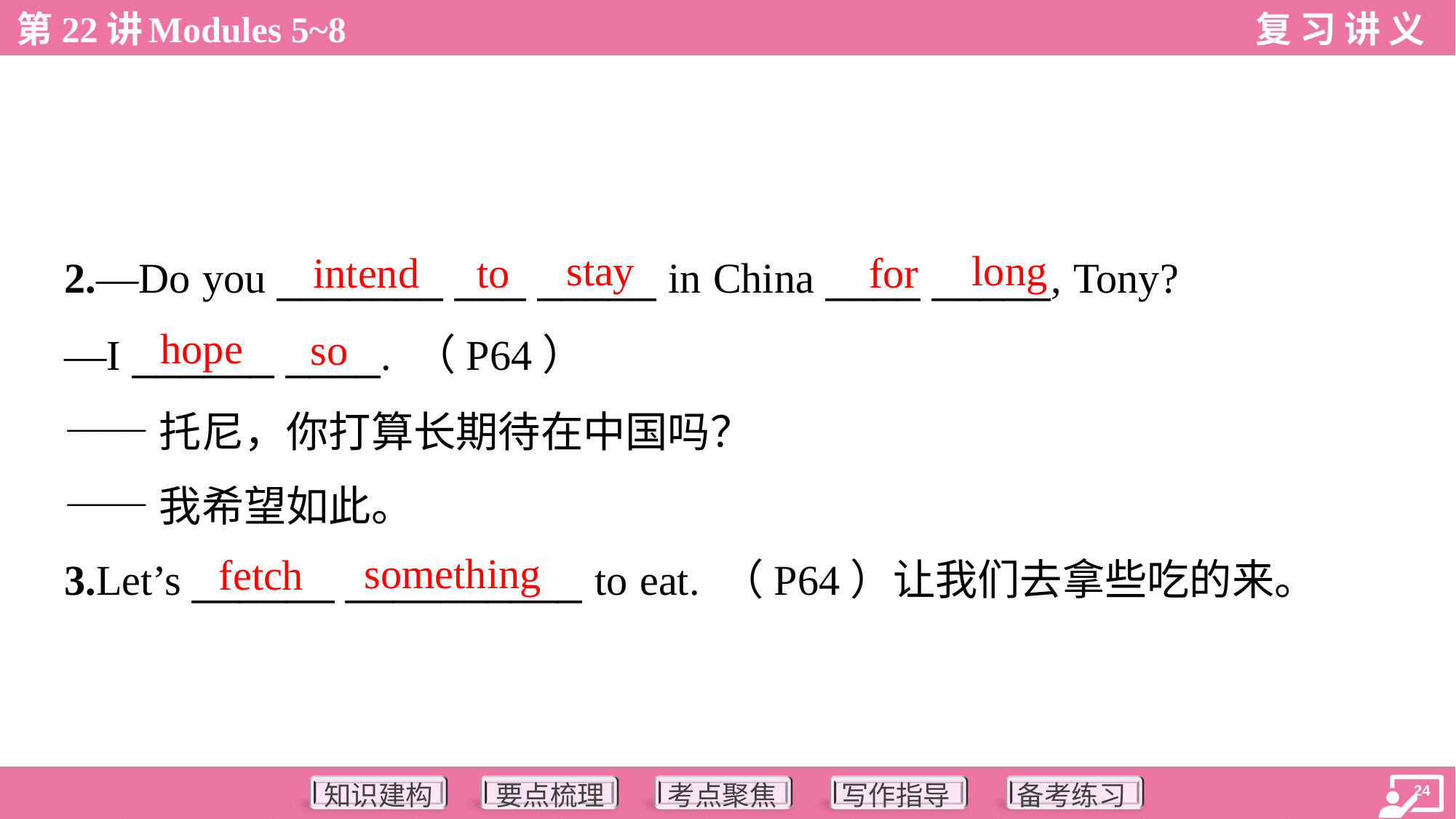

stay
long
intend
to
for
2.—Do you _______ ___ _____ in China ____ _____, Tony?
—I ______ ____. （P64）
——托尼，你打算长期待在中国吗？
——我希望如此。
hope
so
something
fetch
3.Let’s ______ __________ to eat. （P64）让我们去拿些吃的来。